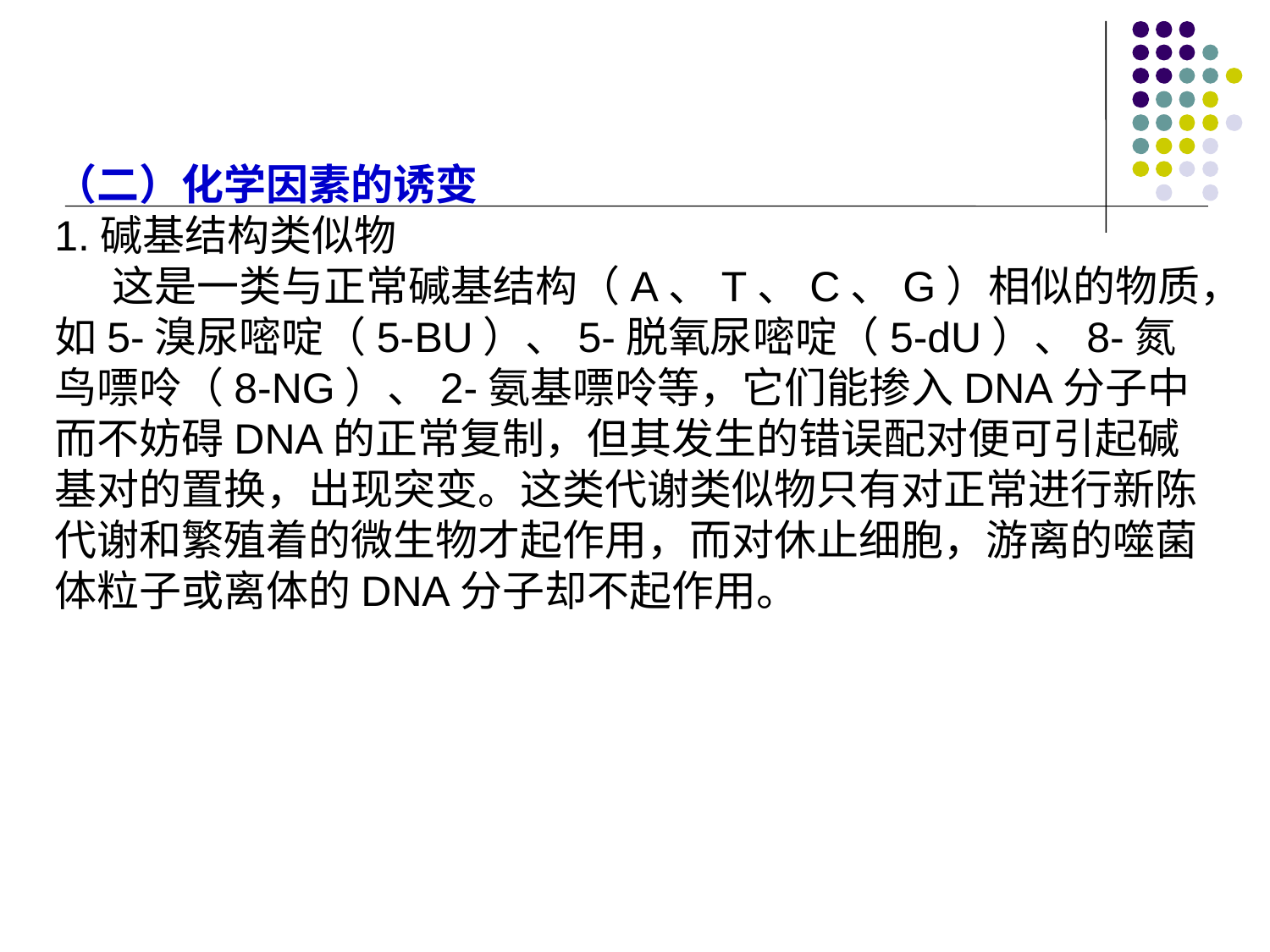

（二）化学因素的诱变
1.碱基结构类似物
     这是一类与正常碱基结构（A、T、C、G）相似的物质，如5-溴尿嘧啶（5-BU）、5-脱氧尿嘧啶（5-dU）、8-氮鸟嘌呤（8-NG）、2-氨基嘌呤等，它们能掺入DNA分子中而不妨碍DNA的正常复制，但其发生的错误配对便可引起碱基对的置换，出现突变。这类代谢类似物只有对正常进行新陈代谢和繁殖着的微生物才起作用，而对休止细胞，游离的噬菌体粒子或离体的DNA分子却不起作用。